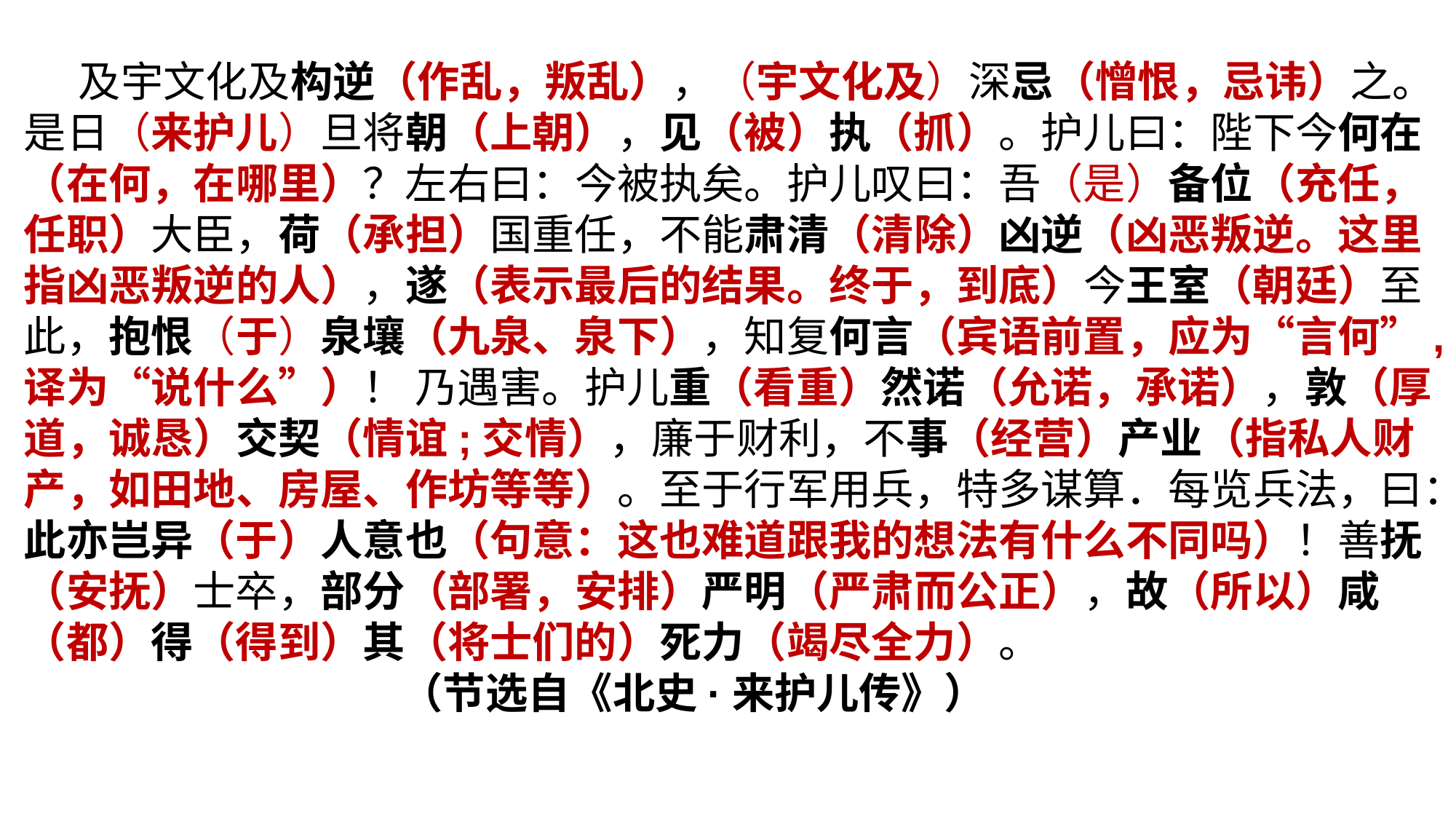

及宇文化及构逆（作乱，叛乱），（宇文化及）深忌（憎恨，忌讳）之。是日（来护儿）旦将朝（上朝），见（被）执（抓）。护儿曰：陛下今何在（在何，在哪里）？左右曰：今被执矣。护儿叹曰：吾（是）备位（充任，任职）大臣，荷（承担）国重任，不能肃清（清除）凶逆（凶恶叛逆。这里指凶恶叛逆的人），遂（表示最后的结果。终于，到底）今王室（朝廷）至此，抱恨（于）泉壤（九泉、泉下），知复何言（宾语前置，应为“言何”,译为“说什么”）！ 乃遇害。护儿重（看重）然诺（允诺，承诺），敦（厚道，诚恳）交契（情谊;交情），廉于财利，不事（经营）产业（指私人财产，如田地、房屋、作坊等等）。至于行军用兵，特多谋算．每览兵法，曰：此亦岂异（于）人意也（句意：这也难道跟我的想法有什么不同吗）！善抚（安抚）士卒，部分（部署，安排）严明（严肃而公正），故（所以）咸（都）得（得到）其（将士们的）死力（竭尽全力）。
                                 （节选自《北史·来护儿传》）